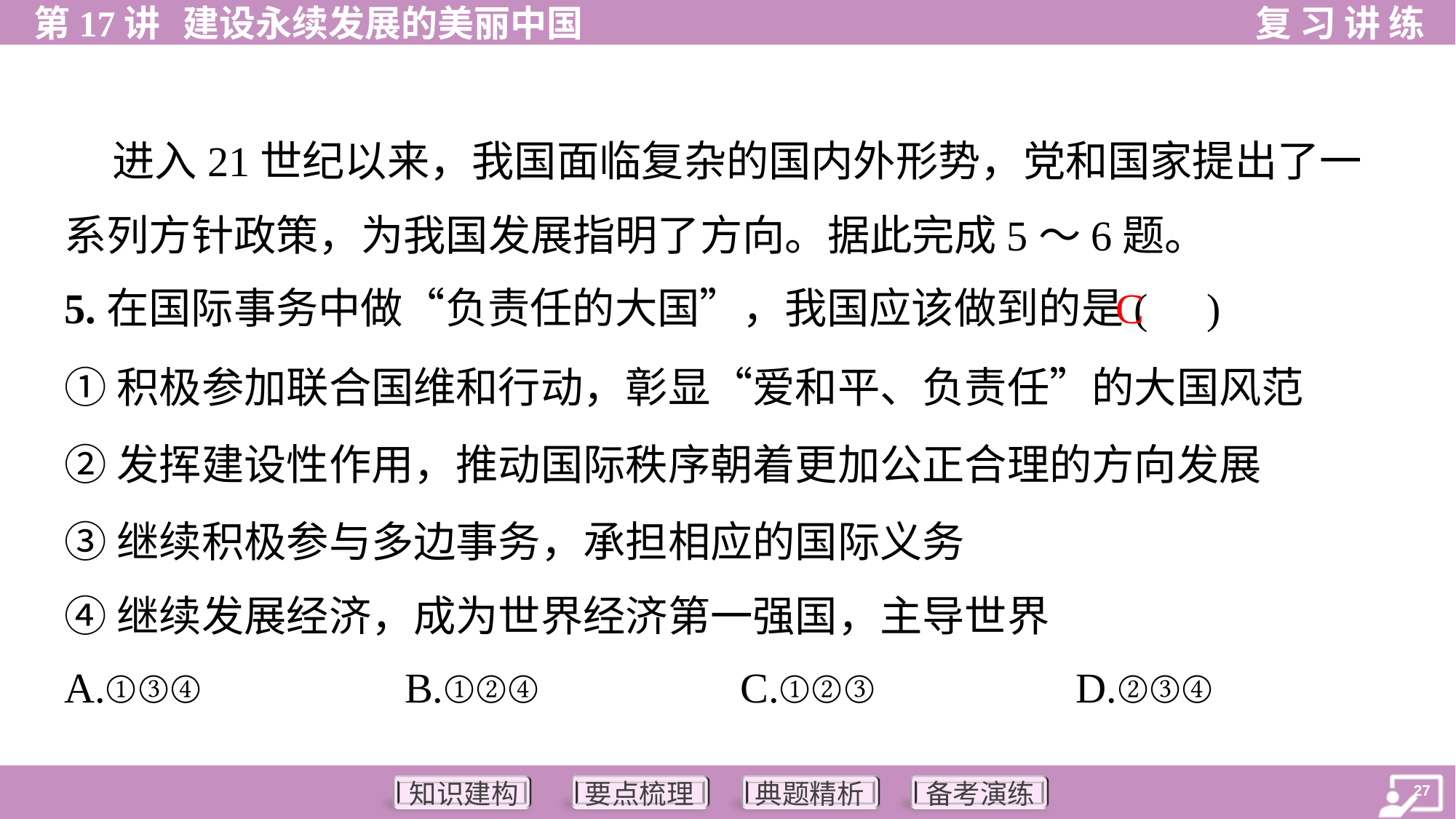

进入21世纪以来，我国面临复杂的国内外形势，党和国家提出了一
系列方针政策，为我国发展指明了方向。据此完成5～6题。
C
5.在国际事务中做“负责任的大国”，我国应该做到的是(     )
①积极参加联合国维和行动，彰显“爱和平、负责任”的大国风范
②发挥建设性作用，推动国际秩序朝着更加公正合理的方向发展
③继续积极参与多边事务，承担相应的国际义务
④继续发展经济，成为世界经济第一强国，主导世界
A.①③④	B.①②④	C.①②③	D.②③④